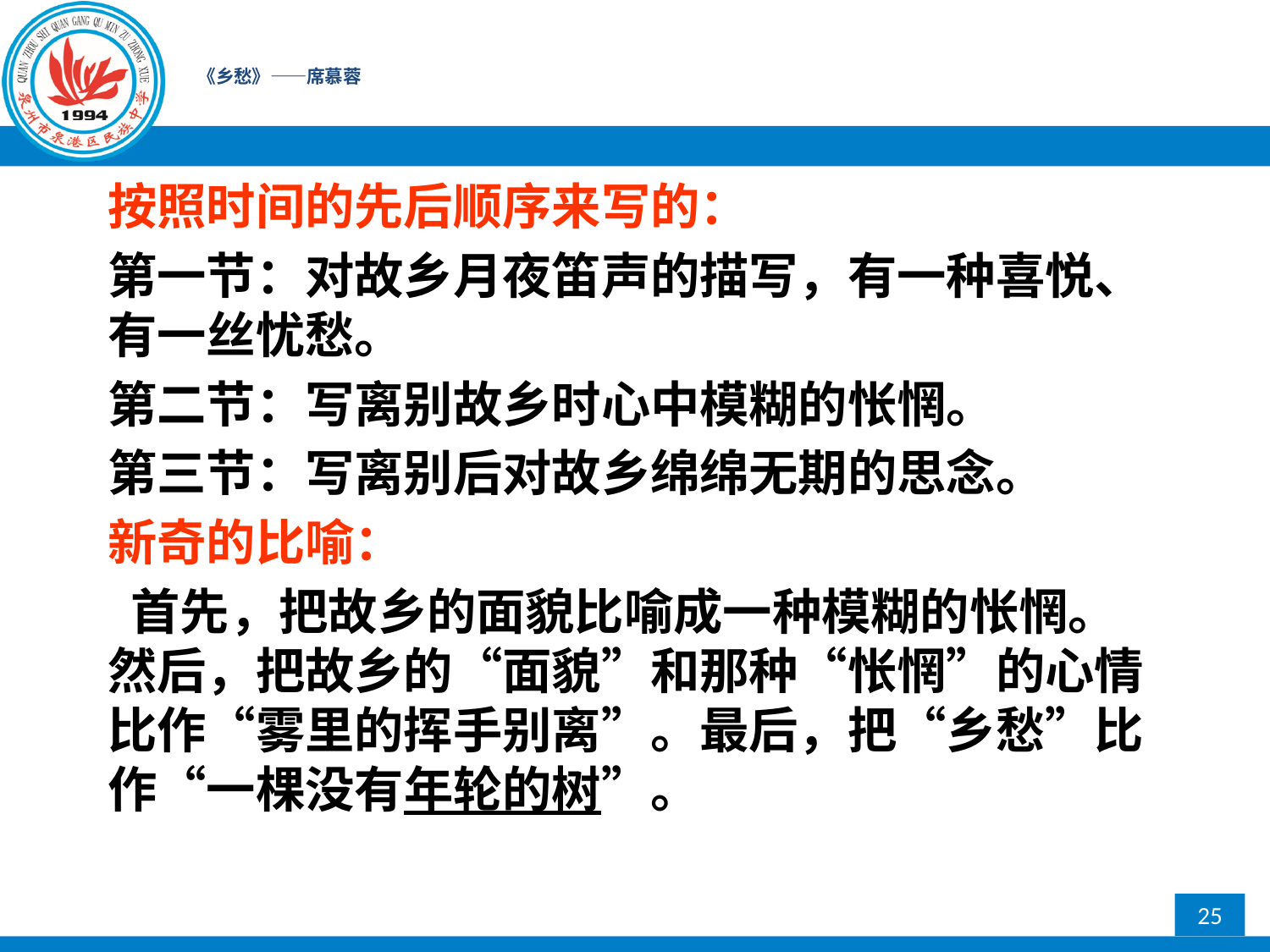

# 《乡愁》——席慕蓉

按照时间的先后顺序来写的：
第一节：对故乡月夜笛声的描写，有一种喜悦、 有一丝忧愁。
第二节：写离别故乡时心中模糊的怅惘。
第三节：写离别后对故乡绵绵无期的思念。
新奇的比喻：
 首先，把故乡的面貌比喻成一种模糊的怅惘。然后，把故乡的“面貌”和那种“怅惘”的心情比作“雾里的挥手别离”。最后，把“乡愁”比作“一棵没有年轮的树”。